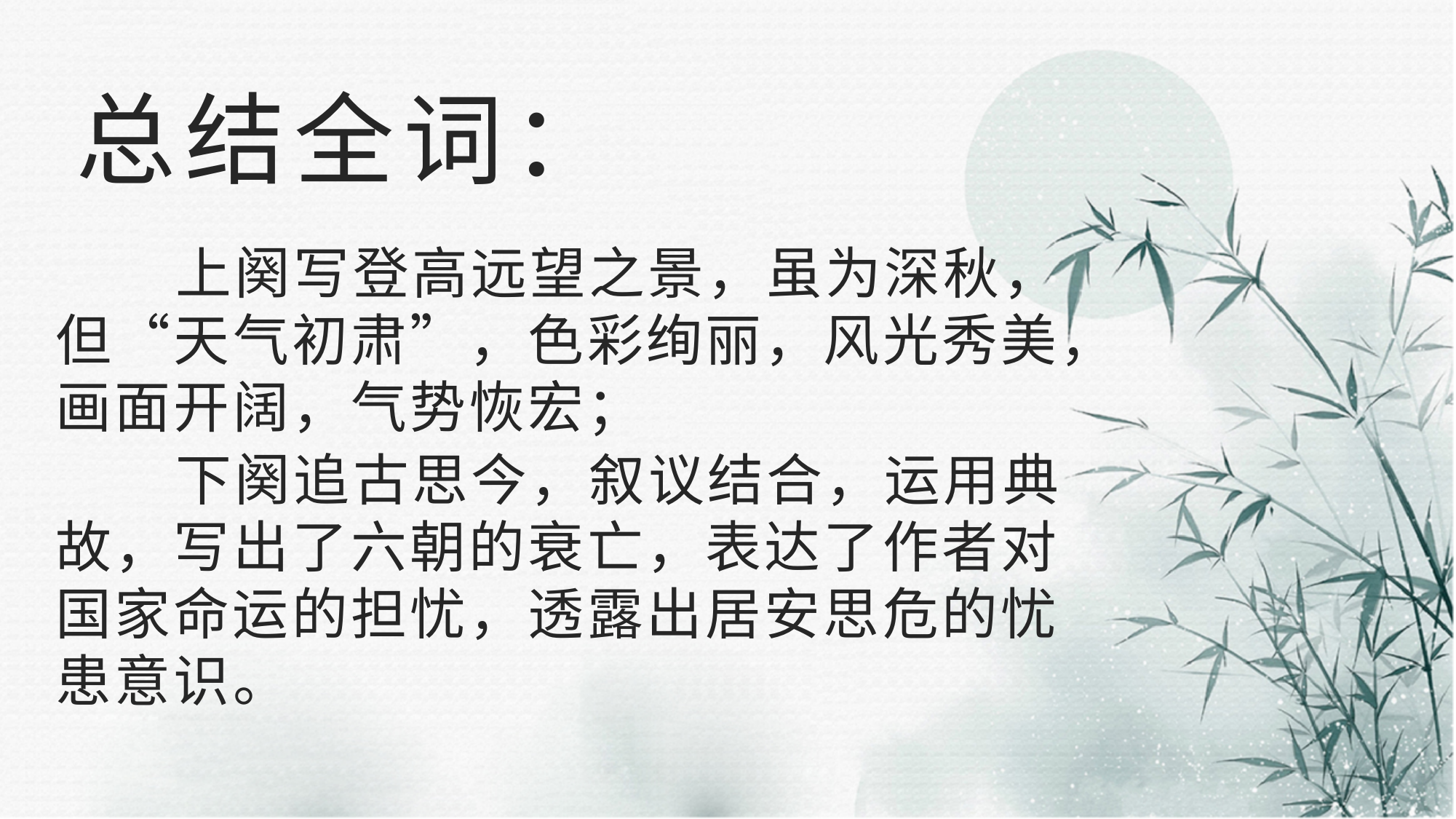

# 总结全词：
上阕写登高远望之景，虽为深秋，但“天气初肃”，色彩绚丽，风光秀美，画面开阔，气势恢宏；
下阕追古思今，叙议结合，运用典故，写出了六朝的衰亡，表达了作者对国家命运的担忧，透露出居安思危的忧患意识。